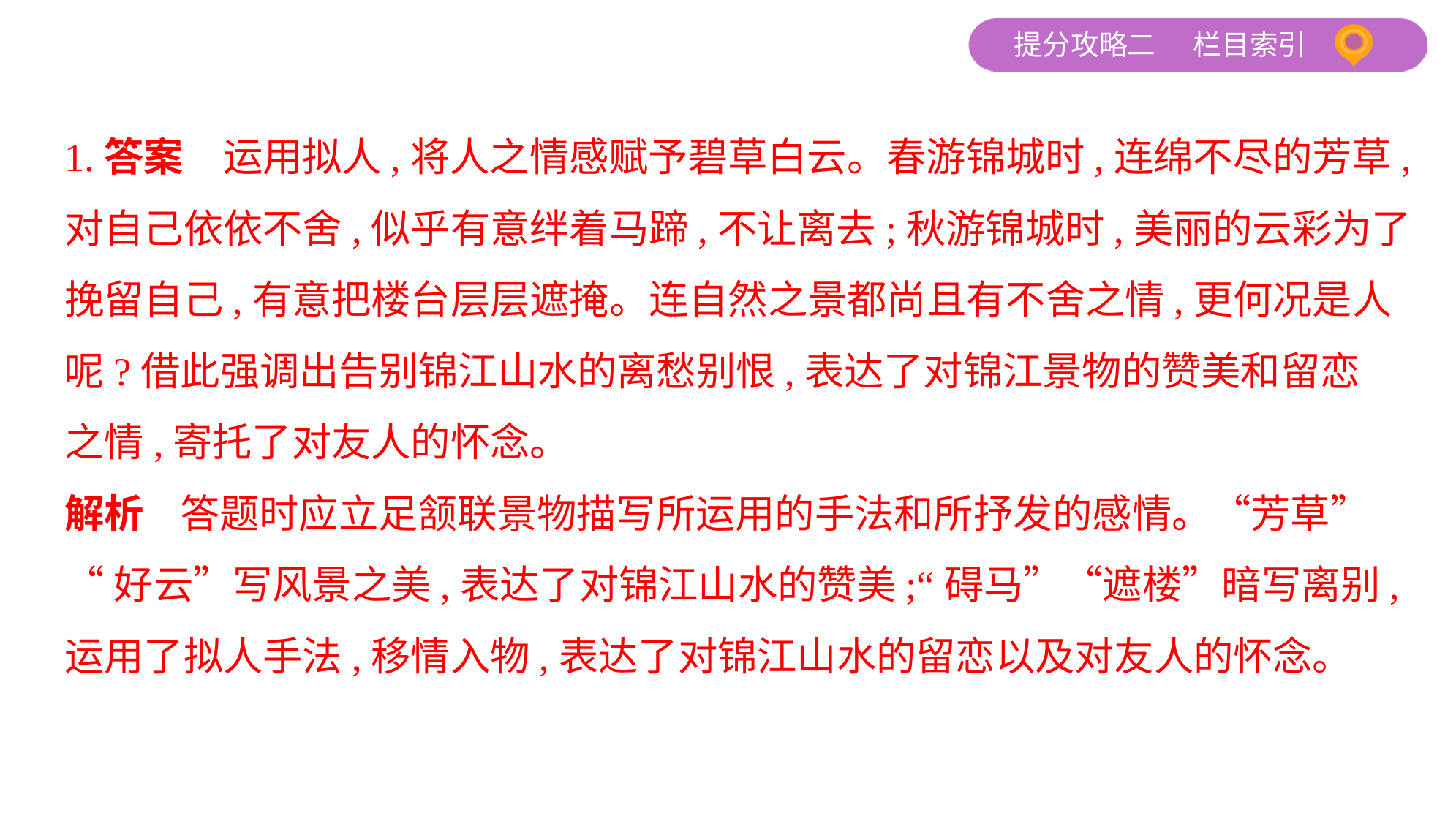

1.答案　运用拟人,将人之情感赋予碧草白云。春游锦城时,连绵不尽的芳草,
对自己依依不舍,似乎有意绊着马蹄,不让离去;秋游锦城时,美丽的云彩为了
挽留自己,有意把楼台层层遮掩。连自然之景都尚且有不舍之情,更何况是人
呢?借此强调出告别锦江山水的离愁别恨,表达了对锦江景物的赞美和留恋
之情,寄托了对友人的怀念。
解析    答题时应立足颔联景物描写所运用的手法和所抒发的感情。“芳草”
“好云”写风景之美,表达了对锦江山水的赞美;“碍马”“遮楼”暗写离别,运用了拟人手法,移情入物,表达了对锦江山水的留恋以及对友人的怀念。